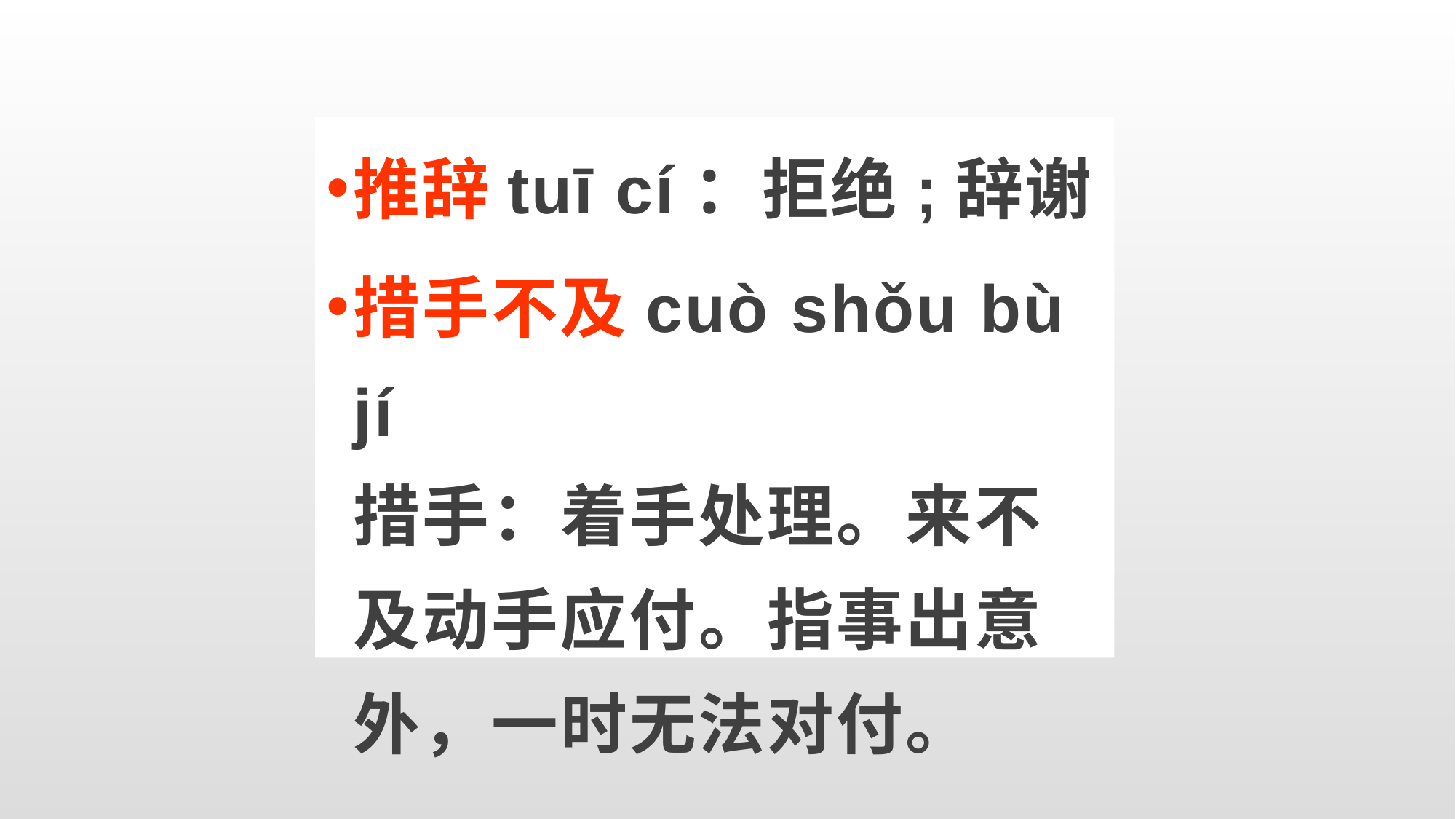

推辞tuī cí：拒绝;辞谢
措手不及cuò shǒu bù jí
措手：着手处理。来不及动手应付。指事出意外，一时无法对付。